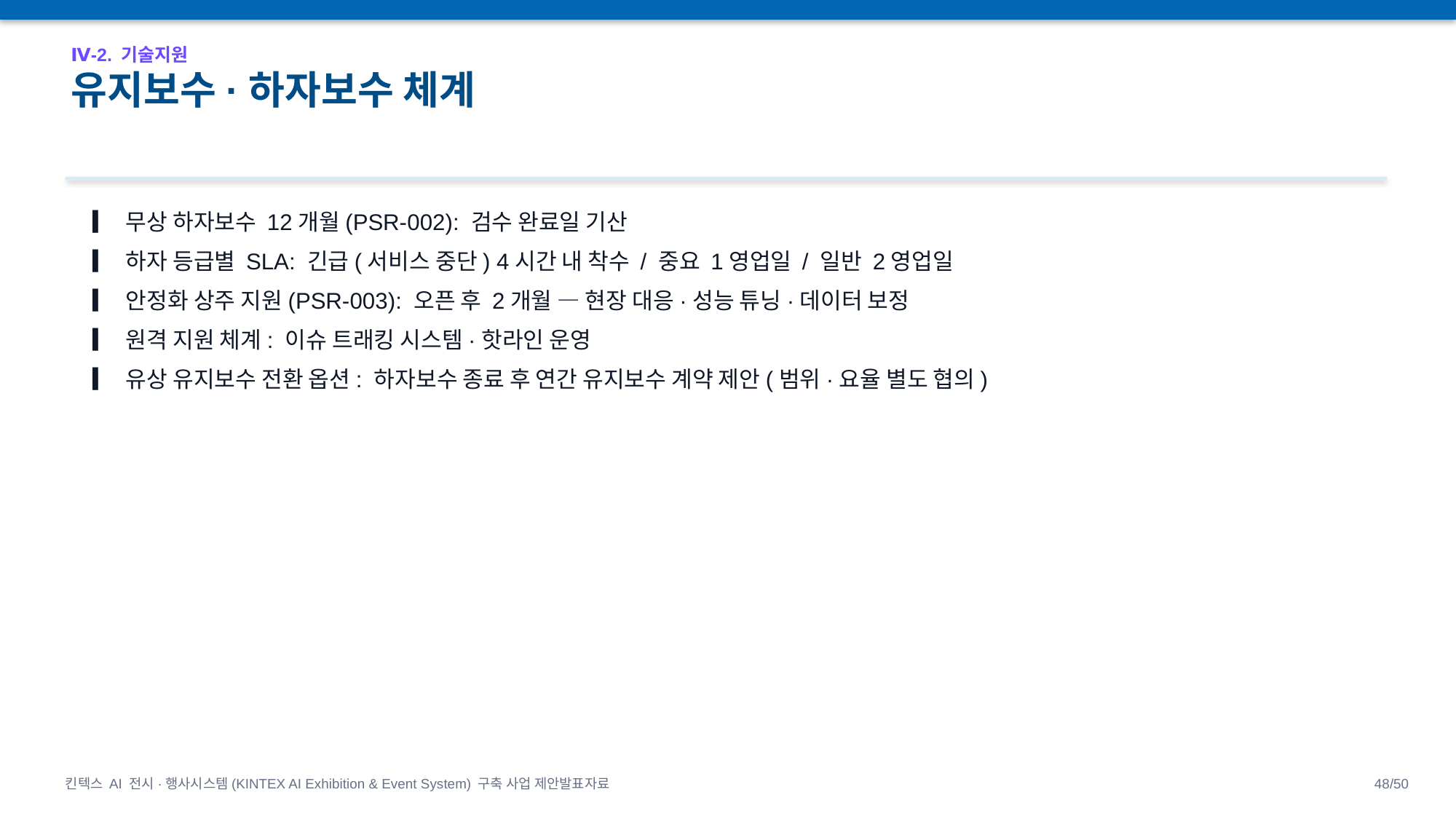

Ⅳ-2. 기술지원
유지보수·하자보수 체계

▎ 무상 하자보수 12개월(PSR-002): 검수 완료일 기산
▎ 하자 등급별 SLA: 긴급(서비스 중단) 4시간 내 착수 / 중요 1영업일 / 일반 2영업일
▎ 안정화 상주 지원(PSR-003): 오픈 후 2개월 — 현장 대응·성능 튜닝·데이터 보정
▎ 원격 지원 체계: 이슈 트래킹 시스템·핫라인 운영
▎ 유상 유지보수 전환 옵션: 하자보수 종료 후 연간 유지보수 계약 제안(범위·요율 별도 협의)
킨텍스 AI 전시·행사시스템(KINTEX AI Exhibition & Event System) 구축 사업 제안발표자료
48/50